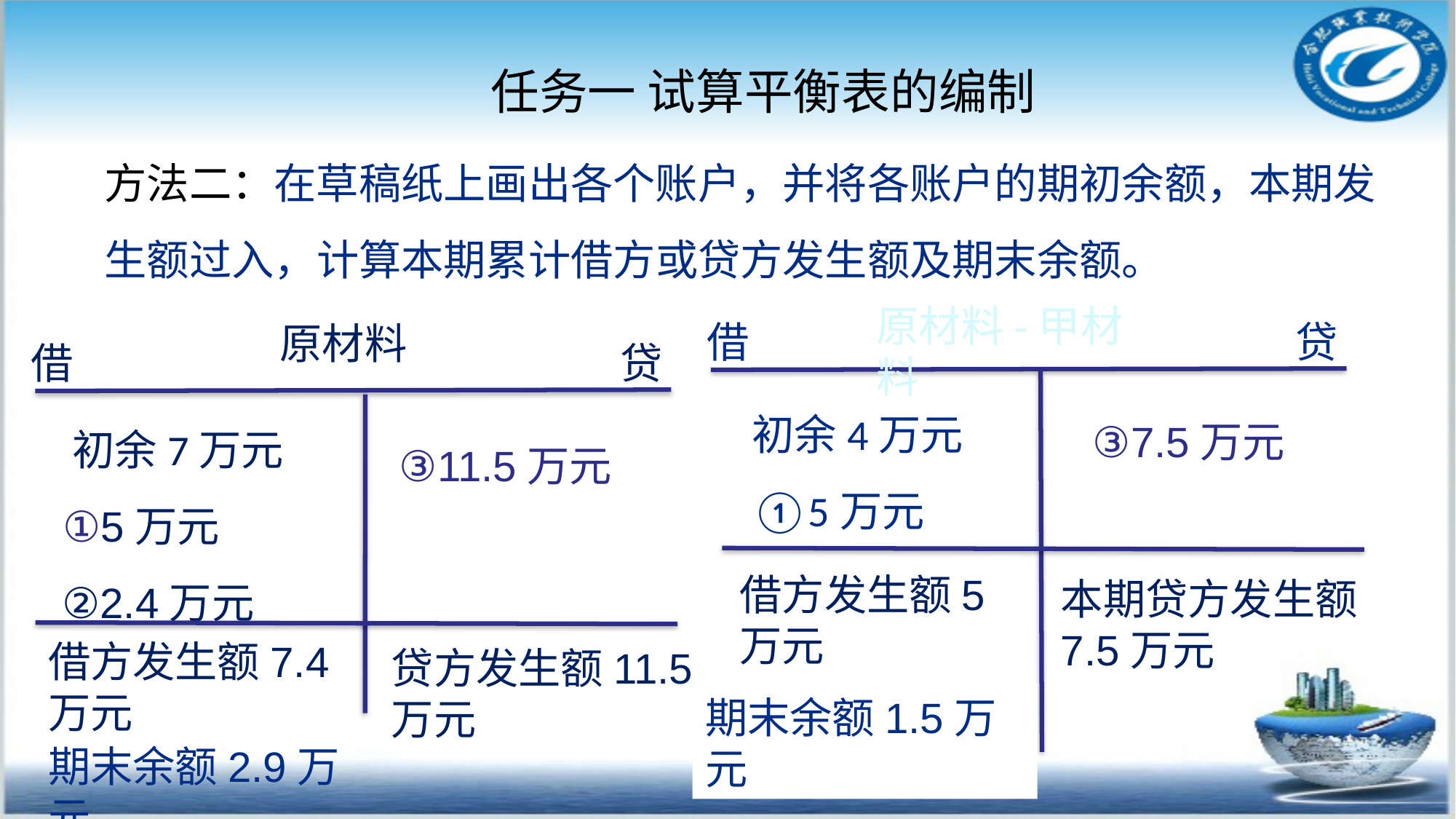

任务一 试算平衡表的编制
方法二：在草稿纸上画出各个账户，并将各账户的期初余额，本期发生额过入，计算本期累计借方或贷方发生额及期末余额。

原材料-甲材料
借
贷
原材料
借
贷
初余4万元
①5万元

     初余7万元
     ①5万元
    ②2.4万元
③7.5万元
③11.5万元
借方发生额5万元
本期贷方发生额7.5万元
借方发生额7.4万元
贷方发生额11.5万元
期末余额1.5万元
期末余额2.9万元